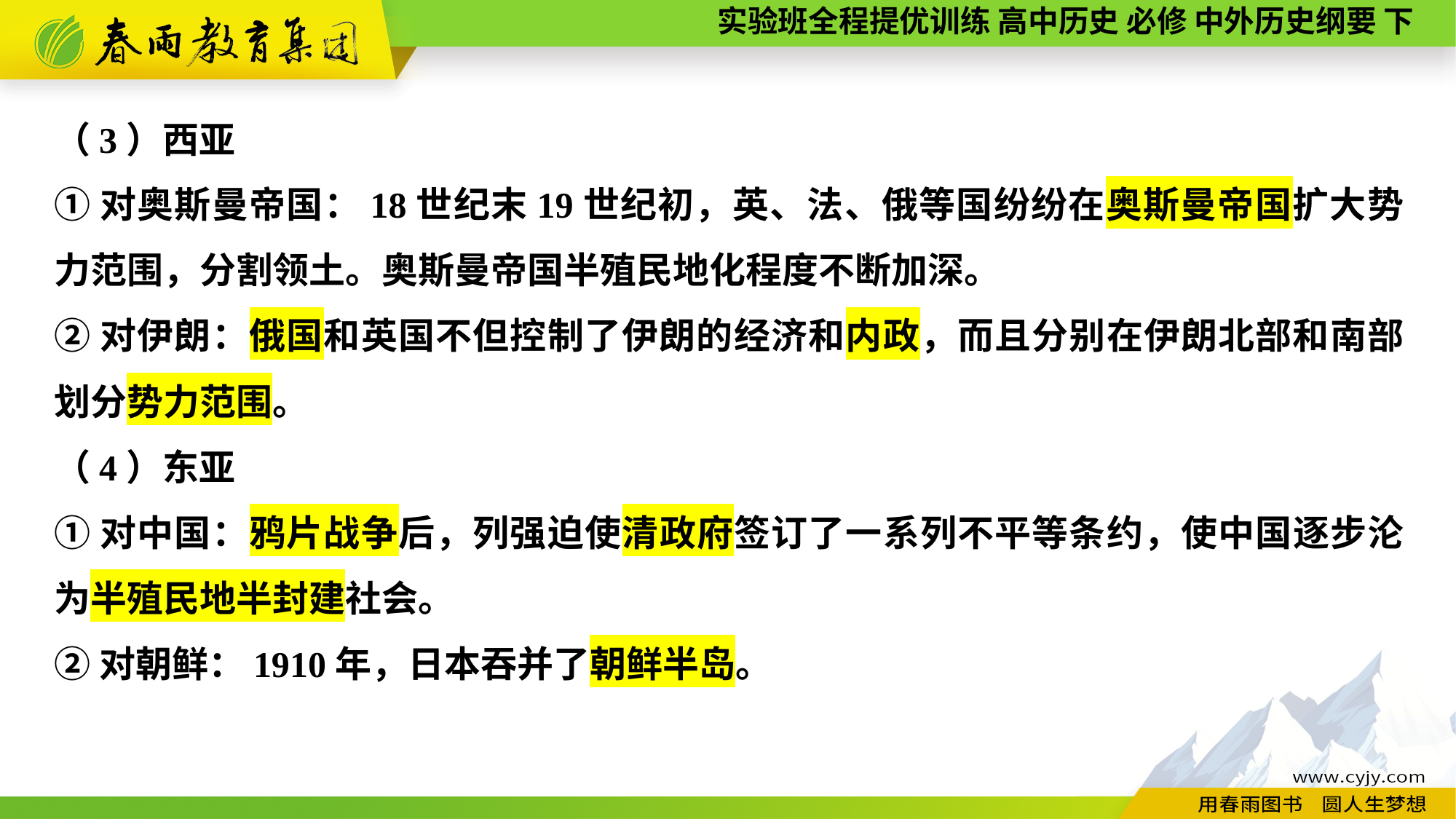

（3）西亚
①对奥斯曼帝国：18世纪末19世纪初，英、法、俄等国纷纷在奥斯曼帝国扩大势力范围，分割领土。奥斯曼帝国半殖民地化程度不断加深。
②对伊朗：俄国和英国不但控制了伊朗的经济和内政，而且分别在伊朗北部和南部划分势力范围。
（4）东亚
①对中国：鸦片战争后，列强迫使清政府签订了一系列不平等条约，使中国逐步沦为半殖民地半封建社会。
②对朝鲜：1910年，日本吞并了朝鲜半岛。